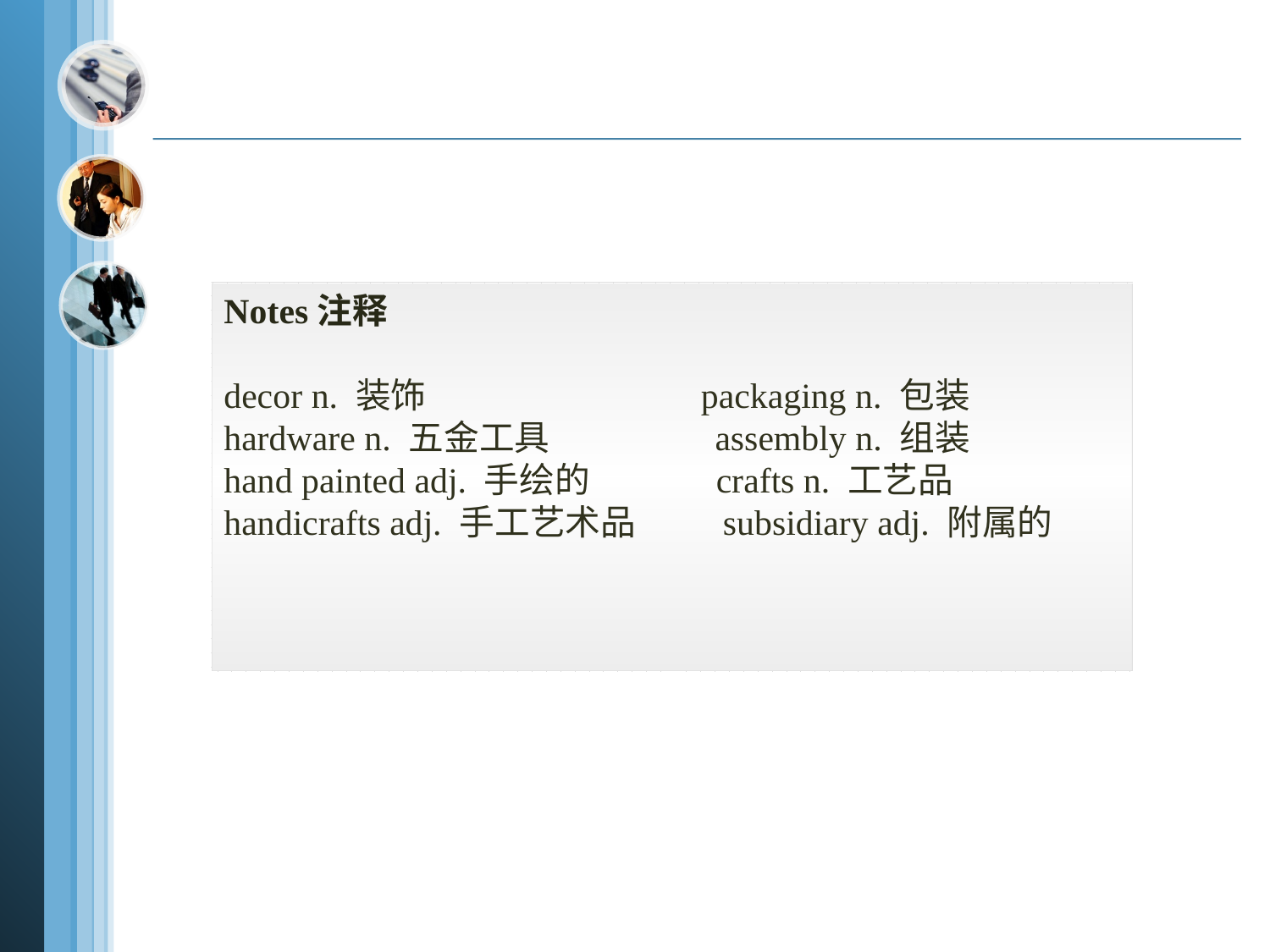

Notes注释

decor n. 装饰                                  packaging n. 包装
hardware n. 五金工具                    assembly n. 组装
hand painted adj. 手绘的               crafts n. 工艺品
handicrafts adj. 手工艺术品          subsidiary adj. 附属的